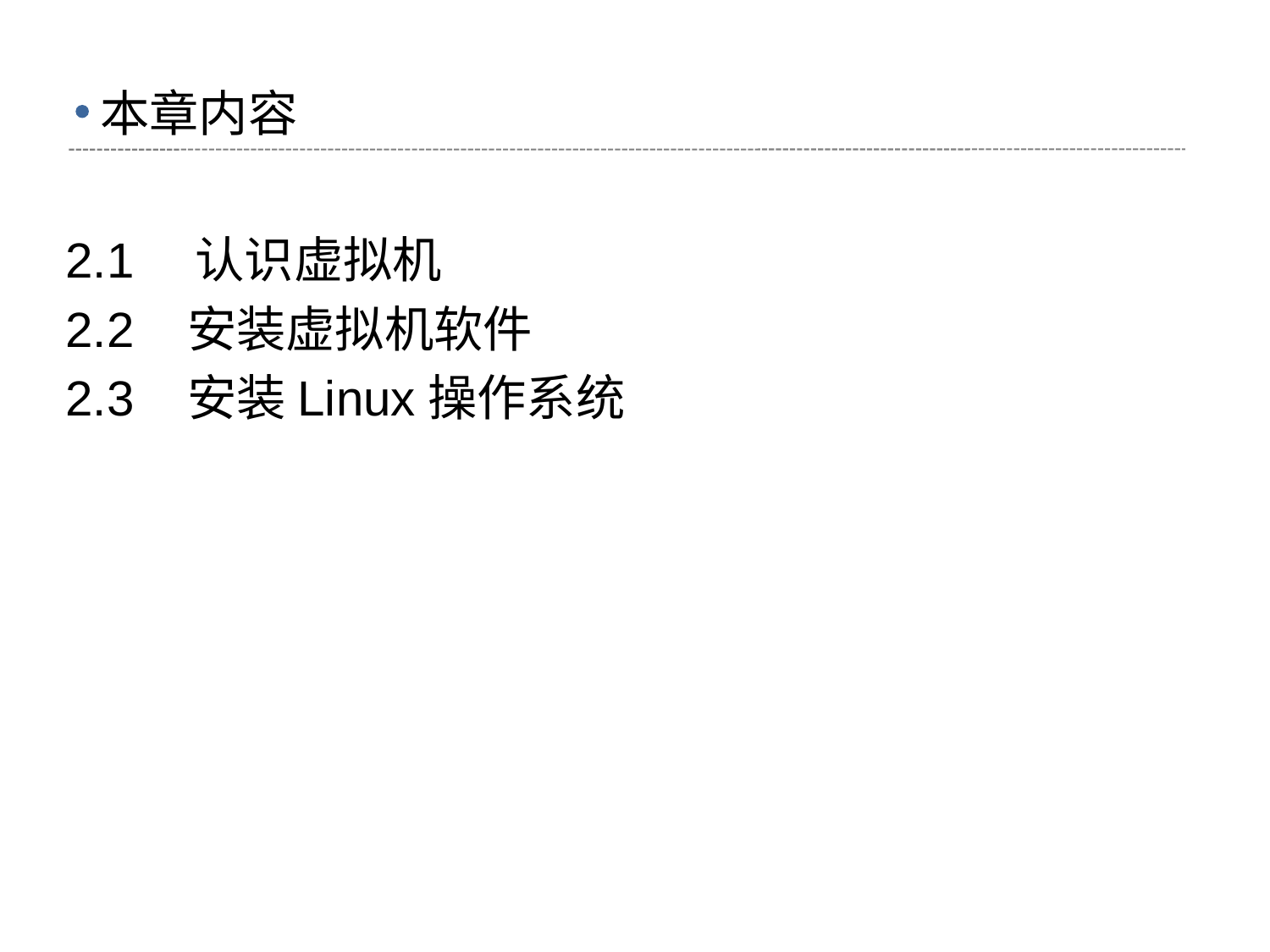

# 本章内容
2.1　认识虚拟机
2.2   安装虚拟机软件
2.3   安装Linux操作系统